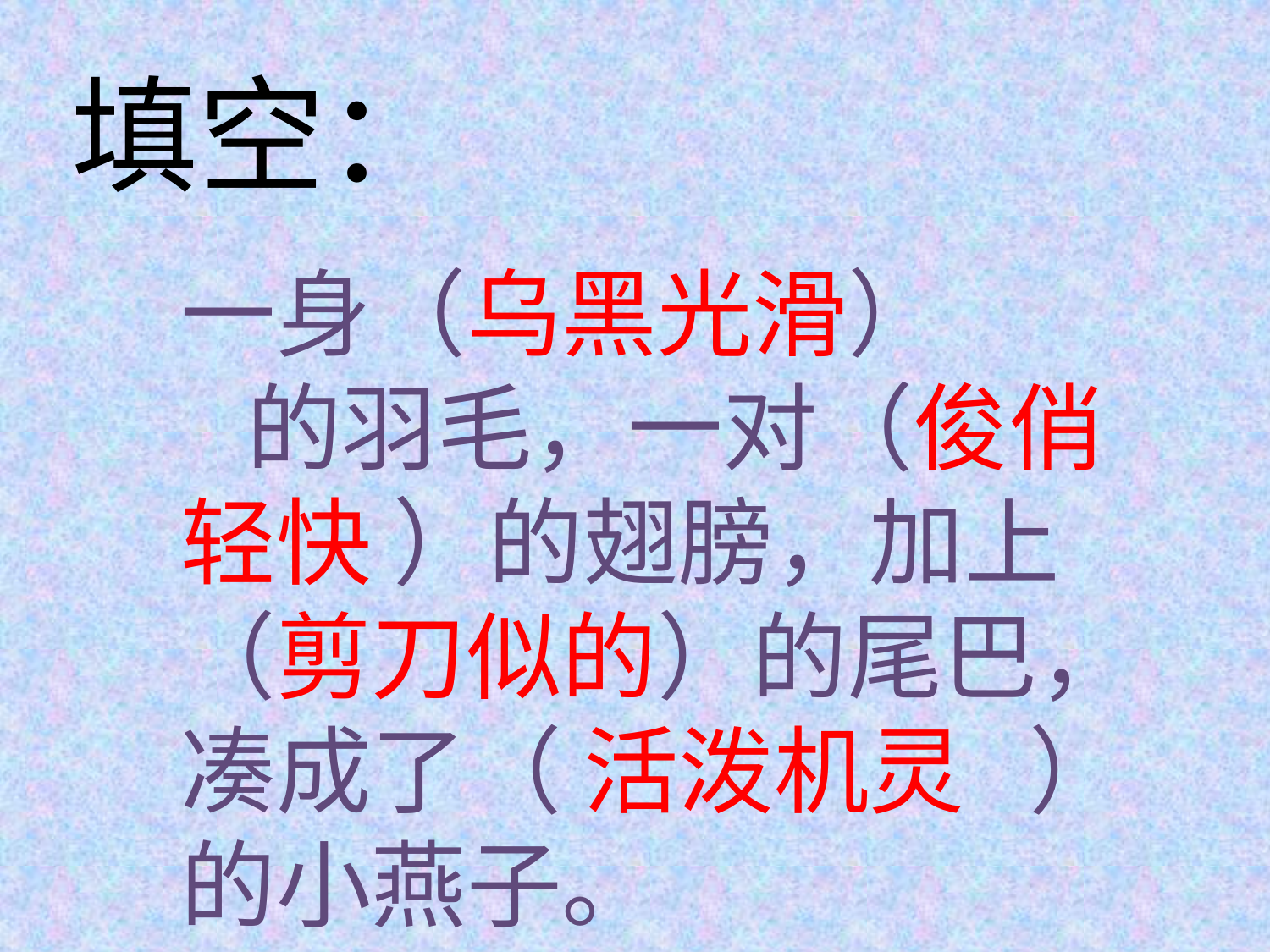

填空：
一身（乌黑光滑）
  的羽毛，一对（俊俏轻快 ）的翅膀，加上（剪刀似的）的尾巴，凑成了（ 活泼机灵   ）的小燕子。